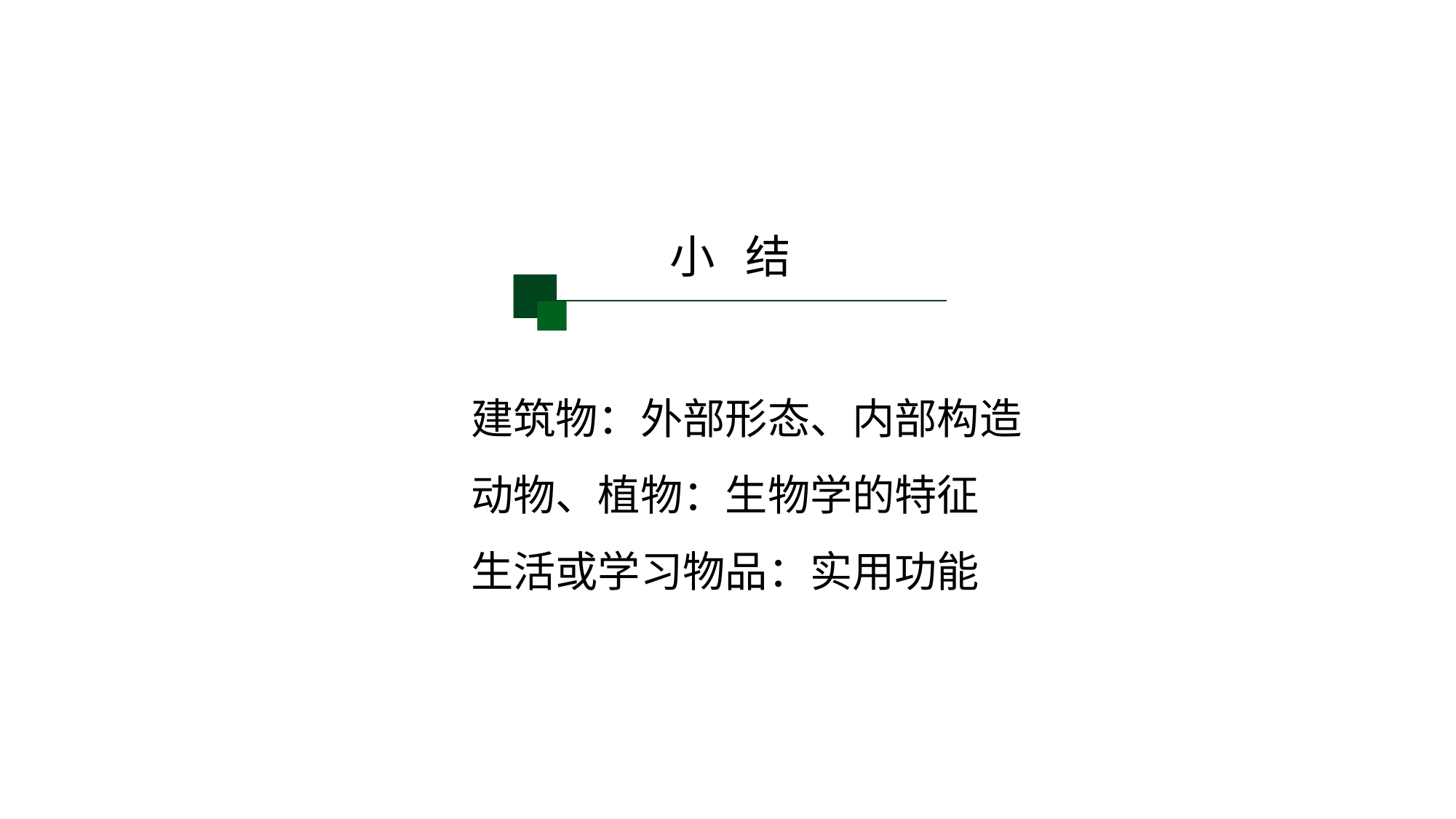

小   结

建筑物：外部形态、内部构造
动物、植物：生物学的特征
生活或学习物品：实用功能